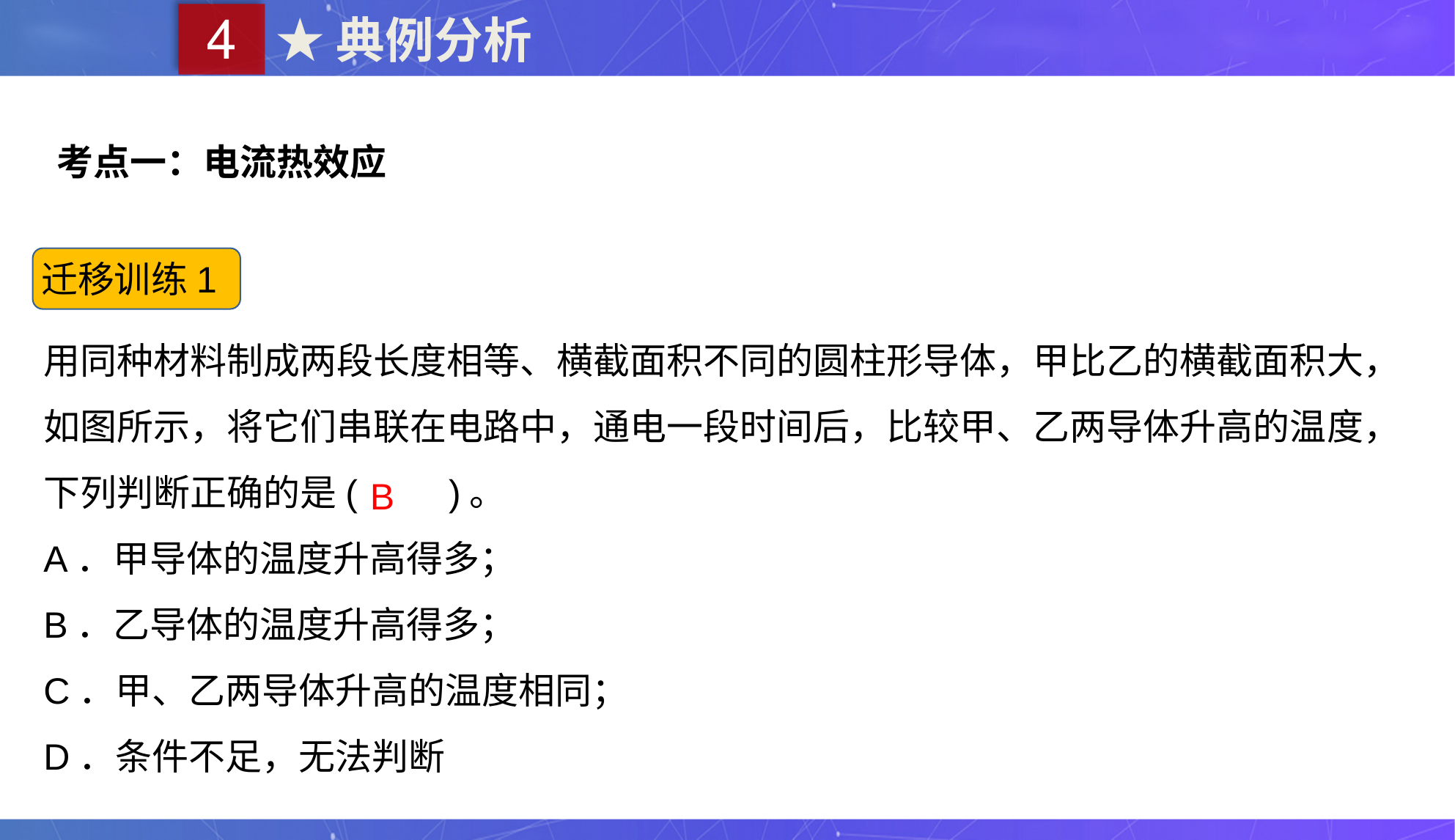

4
★典例分析
考点一：电流热效应
迁移训练1
用同种材料制成两段长度相等、横截面积不同的圆柱形导体，甲比乙的横截面积大，如图所示，将它们串联在电路中，通电一段时间后，比较甲、乙两导体升高的温度，下列判断正确的是(　　)。
A．甲导体的温度升高得多；
B．乙导体的温度升高得多；
C．甲、乙两导体升高的温度相同；
D．条件不足，无法判断
B